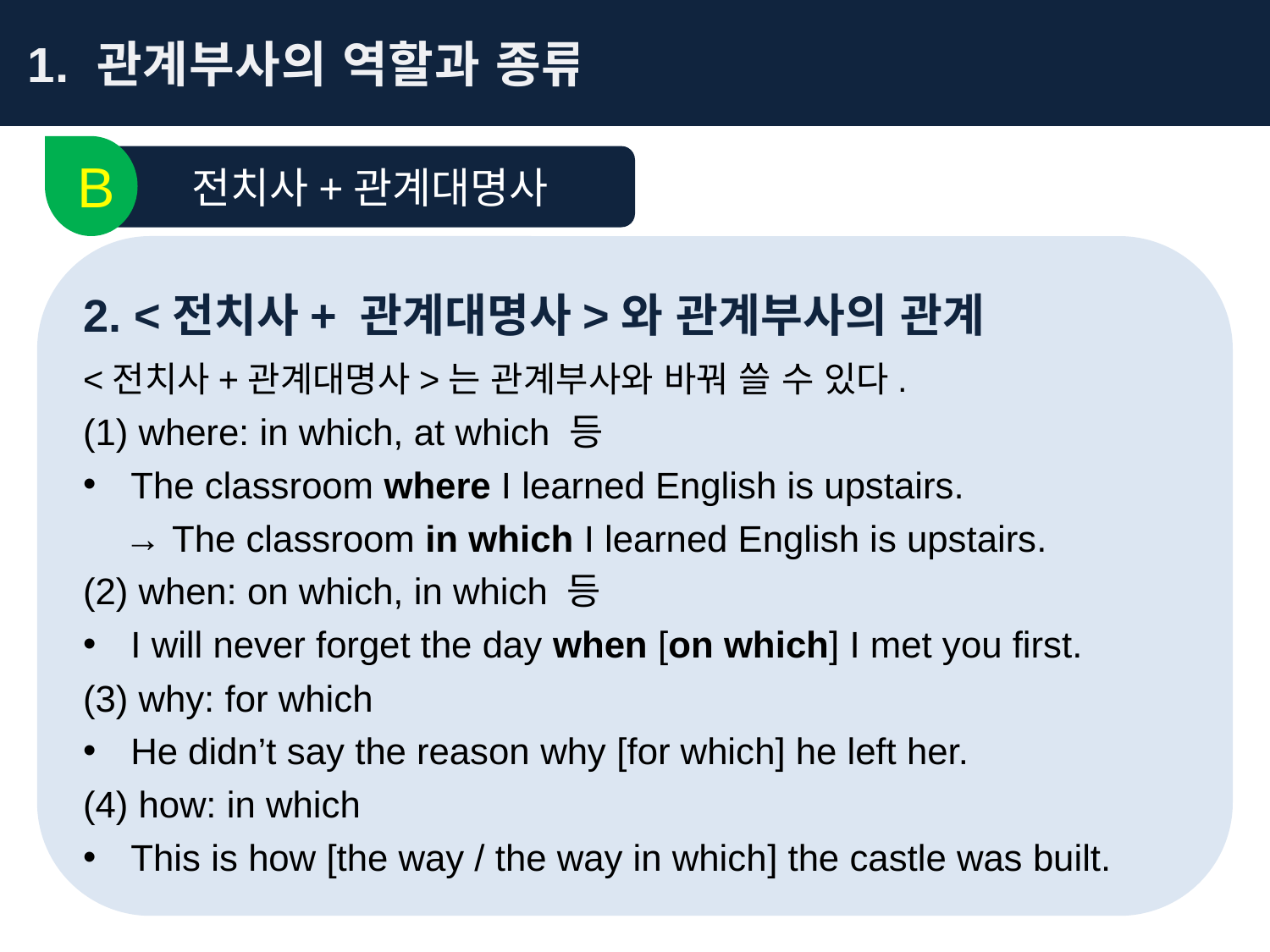

1. 관계부사의 역할과 종류

B
전치사+관계대명사
2. <전치사+ 관계대명사>와 관계부사의 관계
<전치사+관계대명사>는 관계부사와 바꿔 쓸 수 있다.
(1) where: in which, at which 등
The classroom where I learned English is upstairs.
    → The classroom in which I learned English is upstairs.
(2) when: on which, in which 등
I will never forget the day when [on which] I met you first.
(3) why: for which
He didn’t say the reason why [for which] he left her.
(4) how: in which
This is how [the way / the way in which] the castle was built.